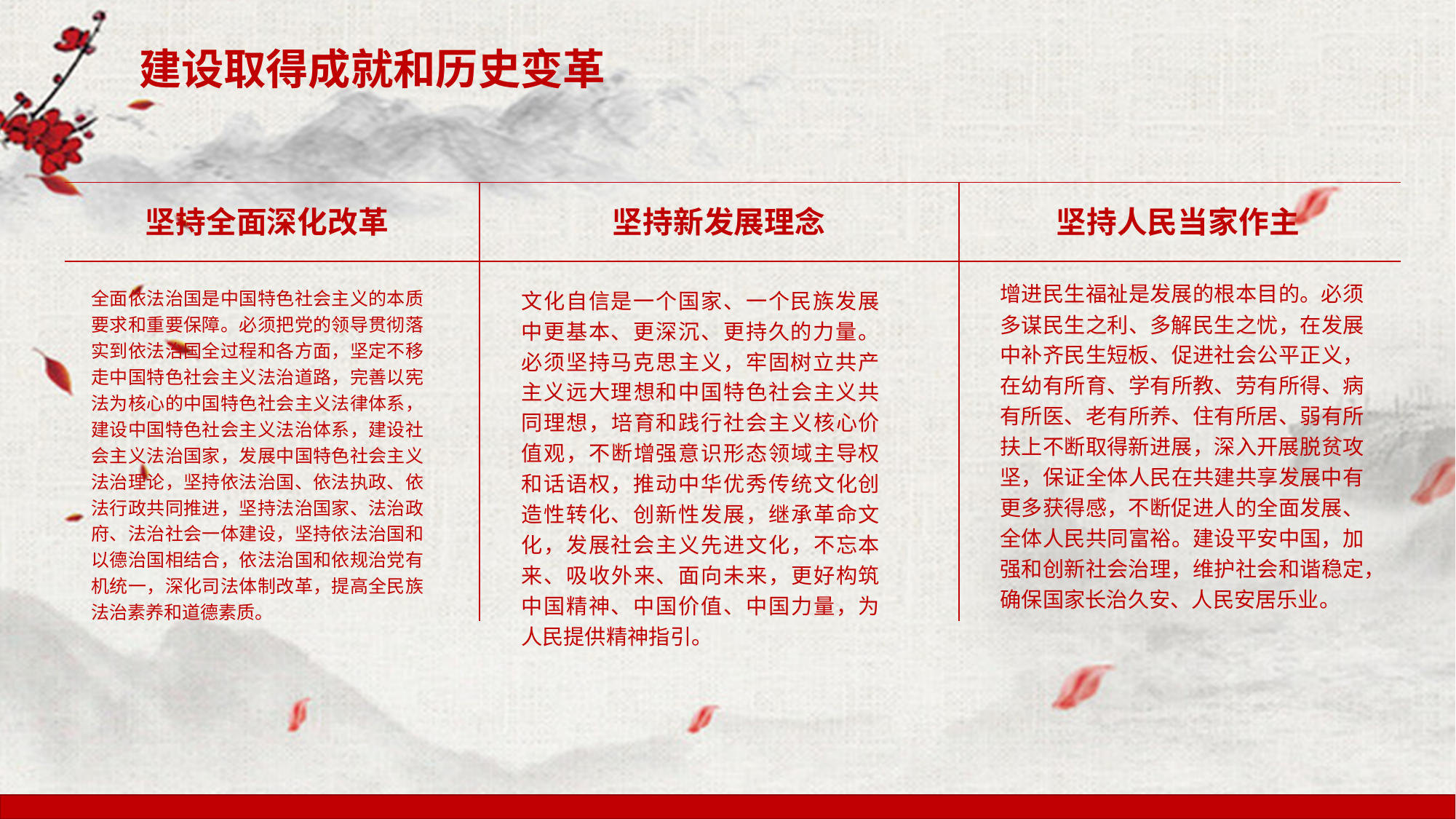

建设取得成就和历史变革
坚持全面深化改革
坚持新发展理念
坚持人民当家作主
增进民生福祉是发展的根本目的。必须多谋民生之利、多解民生之忧，在发展中补齐民生短板、促进社会公平正义，在幼有所育、学有所教、劳有所得、病有所医、老有所养、住有所居、弱有所扶上不断取得新进展，深入开展脱贫攻坚，保证全体人民在共建共享发展中有更多获得感，不断促进人的全面发展、全体人民共同富裕。建设平安中国，加强和创新社会治理，维护社会和谐稳定，确保国家长治久安、人民安居乐业。
文化自信是一个国家、一个民族发展中更基本、更深沉、更持久的力量。必须坚持马克思主义，牢固树立共产主义远大理想和中国特色社会主义共同理想，培育和践行社会主义核心价值观，不断增强意识形态领域主导权和话语权，推动中华优秀传统文化创造性转化、创新性发展，继承革命文化，发展社会主义先进文化，不忘本来、吸收外来、面向未来，更好构筑中国精神、中国价值、中国力量，为人民提供精神指引。
全面依法治国是中国特色社会主义的本质要求和重要保障。必须把党的领导贯彻落实到依法治国全过程和各方面，坚定不移走中国特色社会主义法治道路，完善以宪法为核心的中国特色社会主义法律体系，建设中国特色社会主义法治体系，建设社会主义法治国家，发展中国特色社会主义法治理论，坚持依法治国、依法执政、依法行政共同推进，坚持法治国家、法治政府、法治社会一体建设，坚持依法治国和以德治国相结合，依法治国和依规治党有机统一，深化司法体制改革，提高全民族法治素养和道德素质。